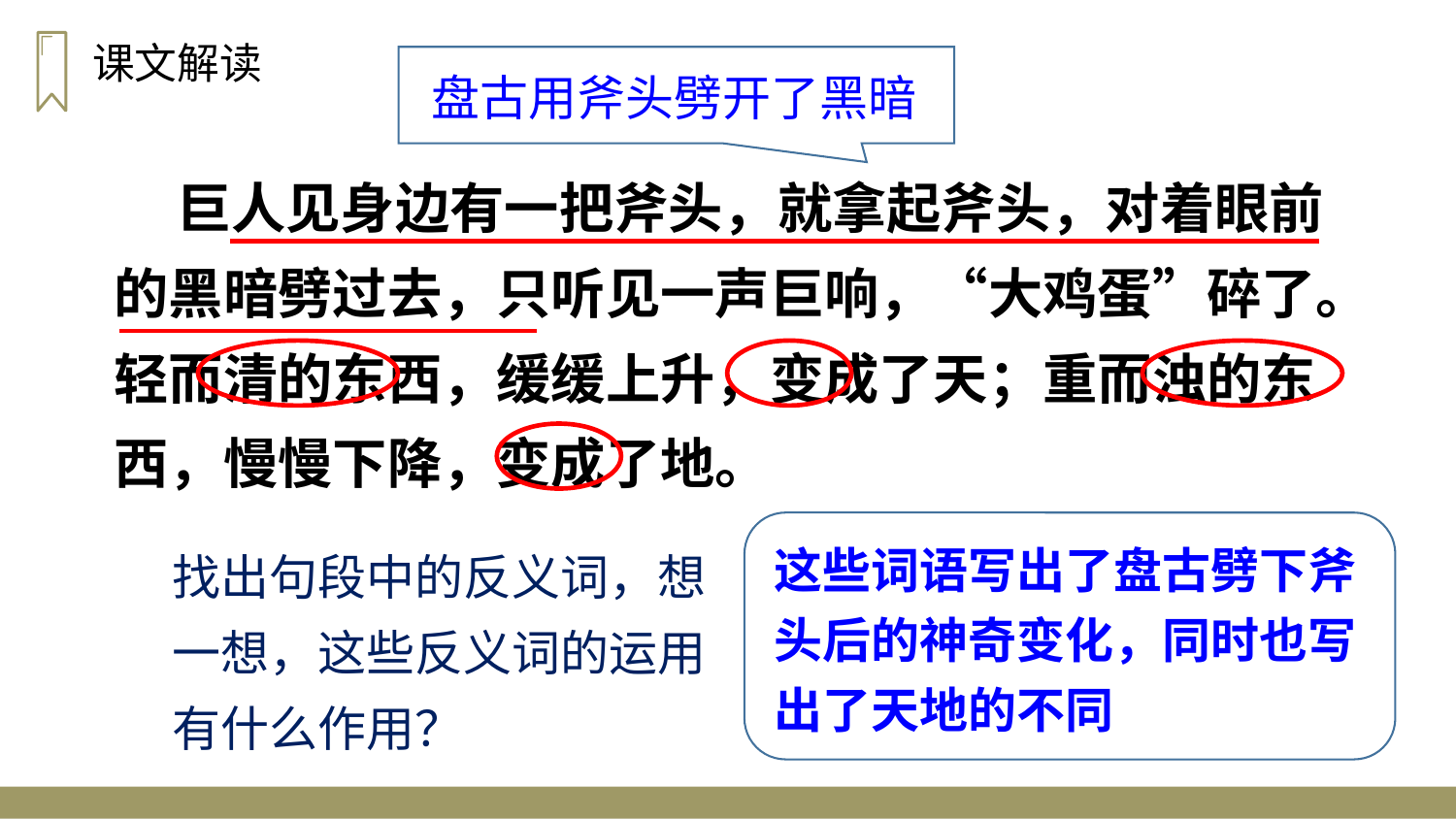

课文解读

盘古用斧头劈开了黑暗
    巨人见身边有一把斧头，就拿起斧头，对着眼前的黑暗劈过去，只听见一声巨响，“大鸡蛋”碎了。轻而清的东西，缓缓上升，变成了天；重而浊的东西，慢慢下降，变成了地。

这些词语写出了盘古劈下斧头后的神奇变化，同时也写出了天地的不同
找出句段中的反义词，想一想，这些反义词的运用有什么作用？